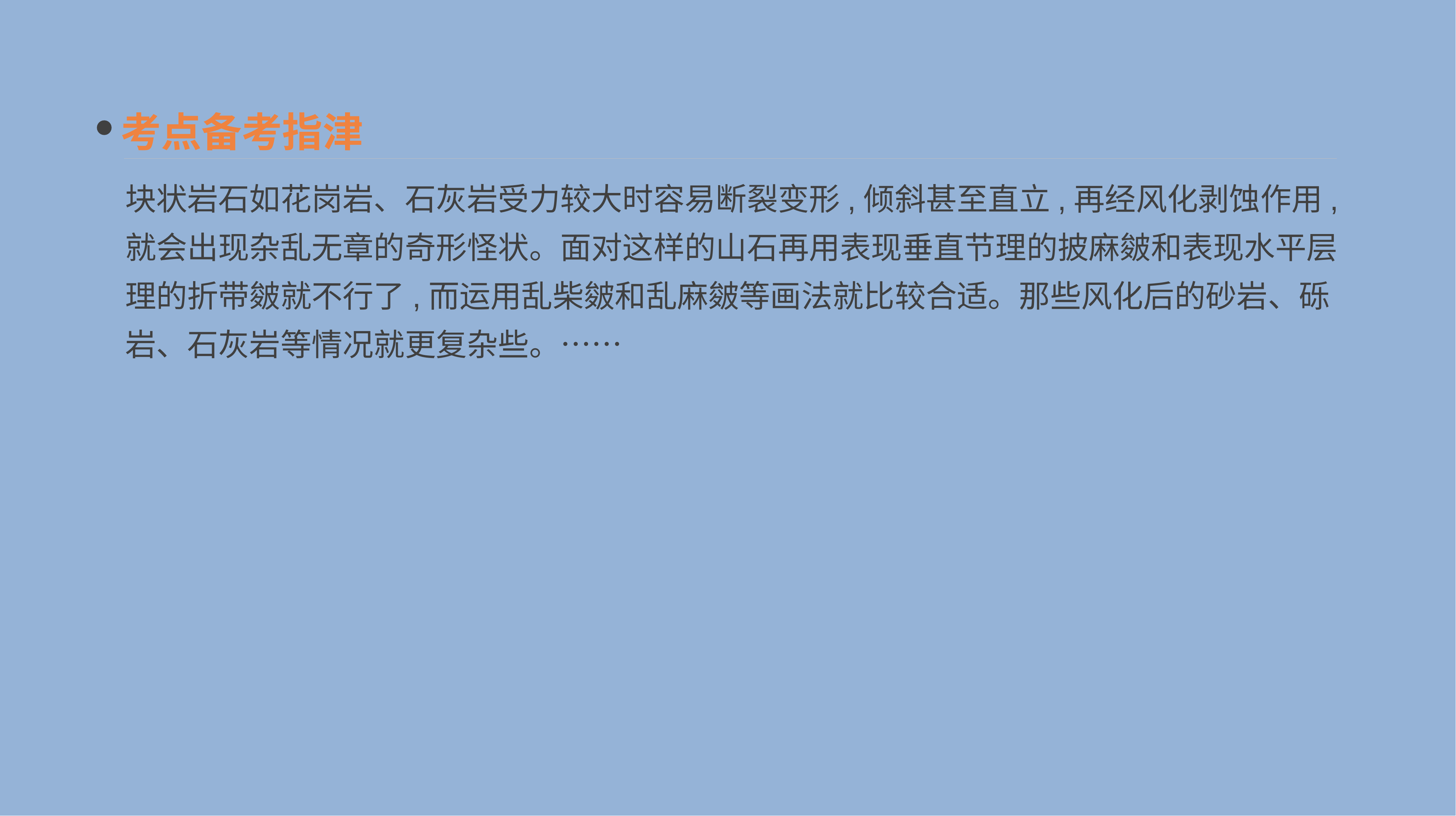

考点备考指津

块状岩石如花岗岩、石灰岩受力较大时容易断裂变形,倾斜甚至直立,再经风化剥蚀作用,就会出现杂乱无章的奇形怪状。面对这样的山石再用表现垂直节理的披麻皴和表现水平层理的折带皴就不行了,而运用乱柴皴和乱麻皴等画法就比较合适。那些风化后的砂岩、砾岩、石灰岩等情况就更复杂些。……